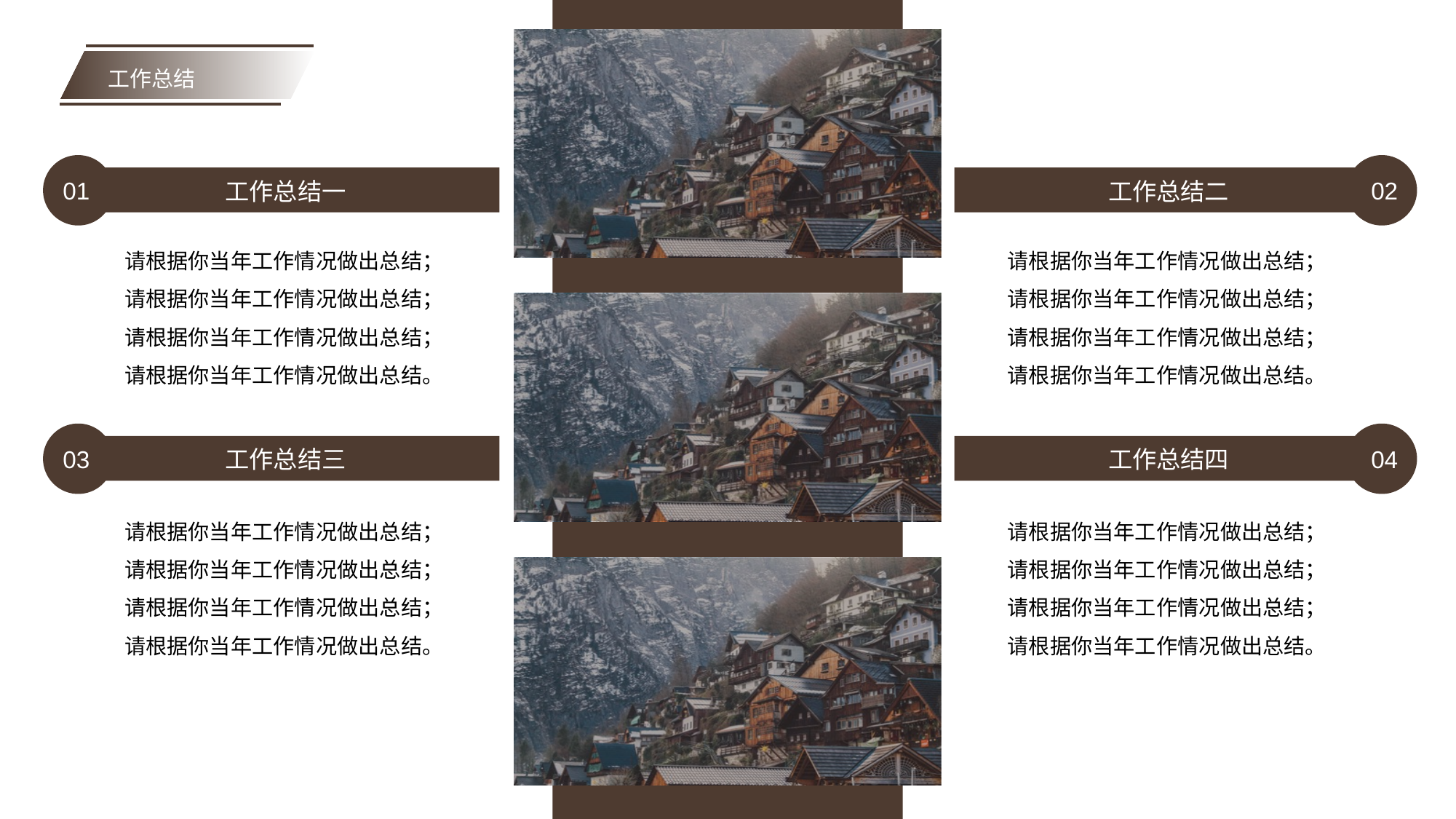

工作总结
01
02
工作总结一
工作总结二
请根据你当年工作情况做出总结；请根据你当年工作情况做出总结；请根据你当年工作情况做出总结；请根据你当年工作情况做出总结。
请根据你当年工作情况做出总结；请根据你当年工作情况做出总结；请根据你当年工作情况做出总结；请根据你当年工作情况做出总结。
03
04
工作总结三
工作总结四
请根据你当年工作情况做出总结；请根据你当年工作情况做出总结；请根据你当年工作情况做出总结；请根据你当年工作情况做出总结。
请根据你当年工作情况做出总结；请根据你当年工作情况做出总结；请根据你当年工作情况做出总结；请根据你当年工作情况做出总结。